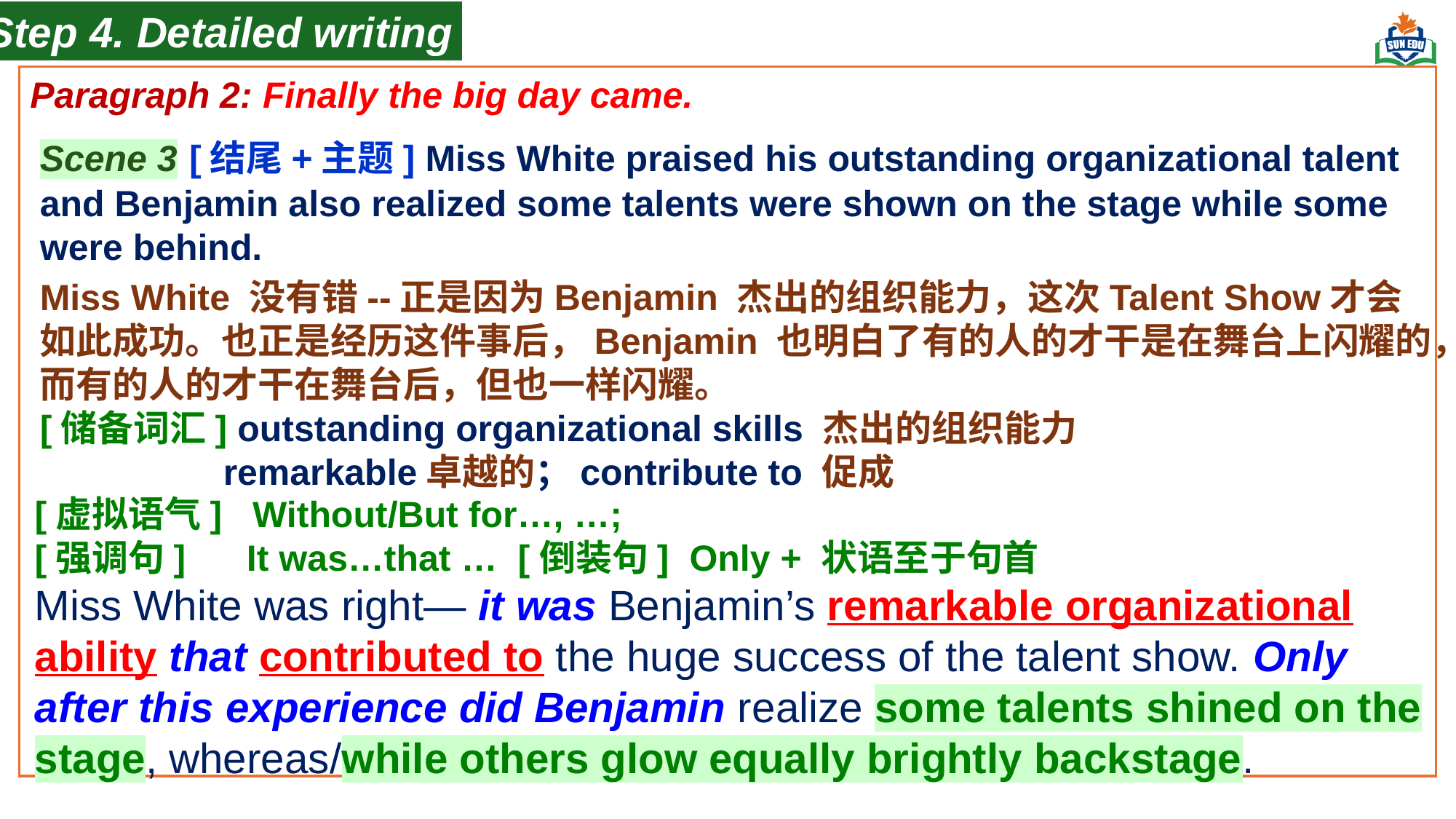

Step 4. Detailed writing
Paragraph 2: Finally the big day came.

Scene 3 [结尾+主题] Miss White praised his outstanding organizational talent  and Benjamin also realized some talents were shown on the stage while some were behind.
Miss White 没有错--正是因为Benjamin 杰出的组织能力，这次Talent Show才会如此成功。也正是经历这件事后，Benjamin 也明白了有的人的才干是在舞台上闪耀的，而有的人的才干在舞台后，但也一样闪耀。
[储备词汇] outstanding organizational skills 杰出的组织能力
                  remarkable卓越的；contribute to 促成
[虚拟语气]   Without/But for…, …;
[强调句]      It was…that …  [倒装句]  Only + 状语至于句首
Miss White was right— it was Benjamin’s remarkable organizational ability that contributed to the huge success of the talent show. Only after this experience did Benjamin realize some talents shined on the stage, whereas/while others glow equally brightly backstage.